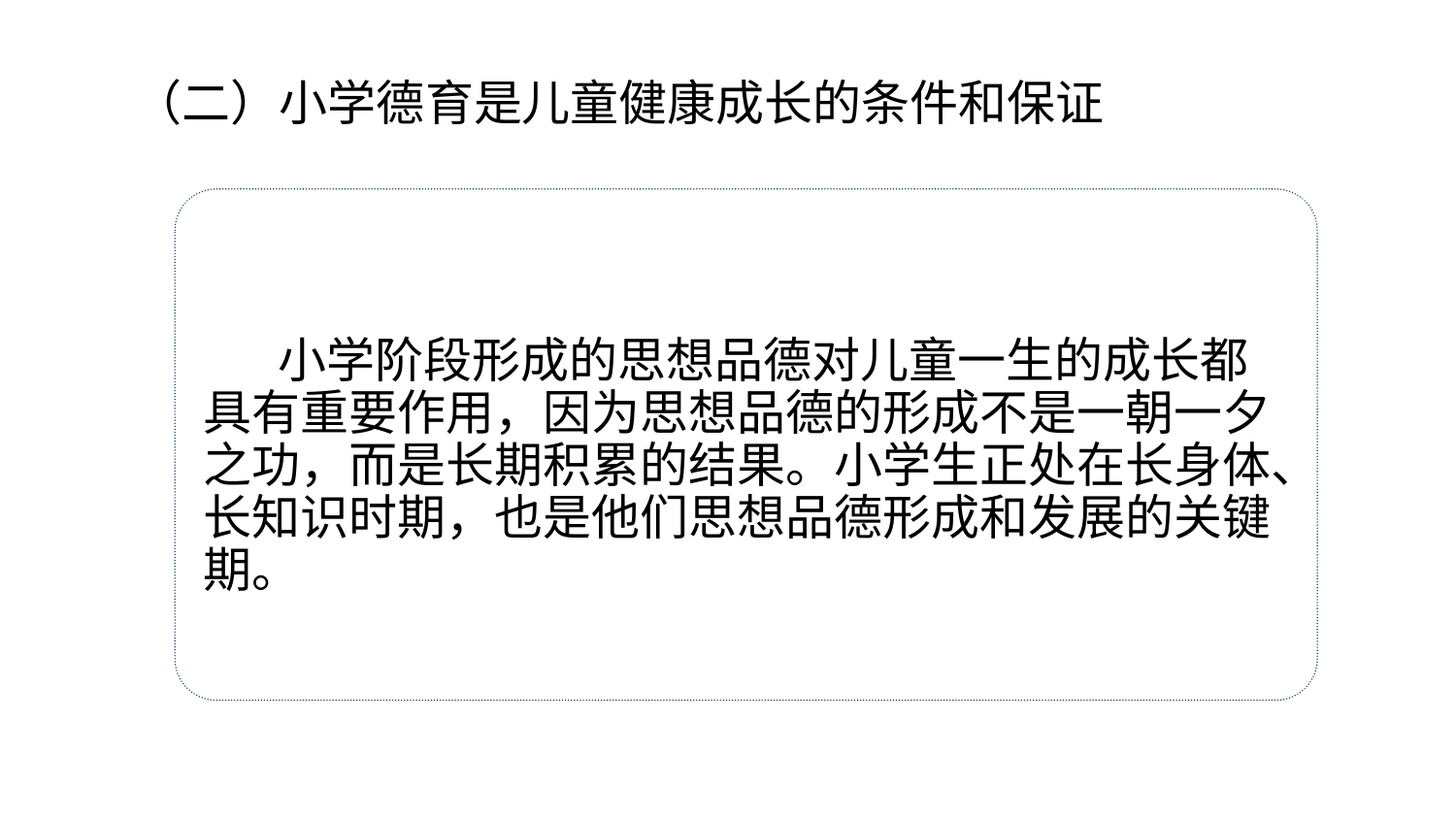

（二）小学德育是儿童健康成长的条件和保证

        小学阶段形成的思想品德对儿童一生的成长都具有重要作用，因为思想品德的形成不是一朝一夕之功，而是长期积累的结果。小学生正处在长身体、长知识时期，也是他们思想品德形成和发展的关键期。